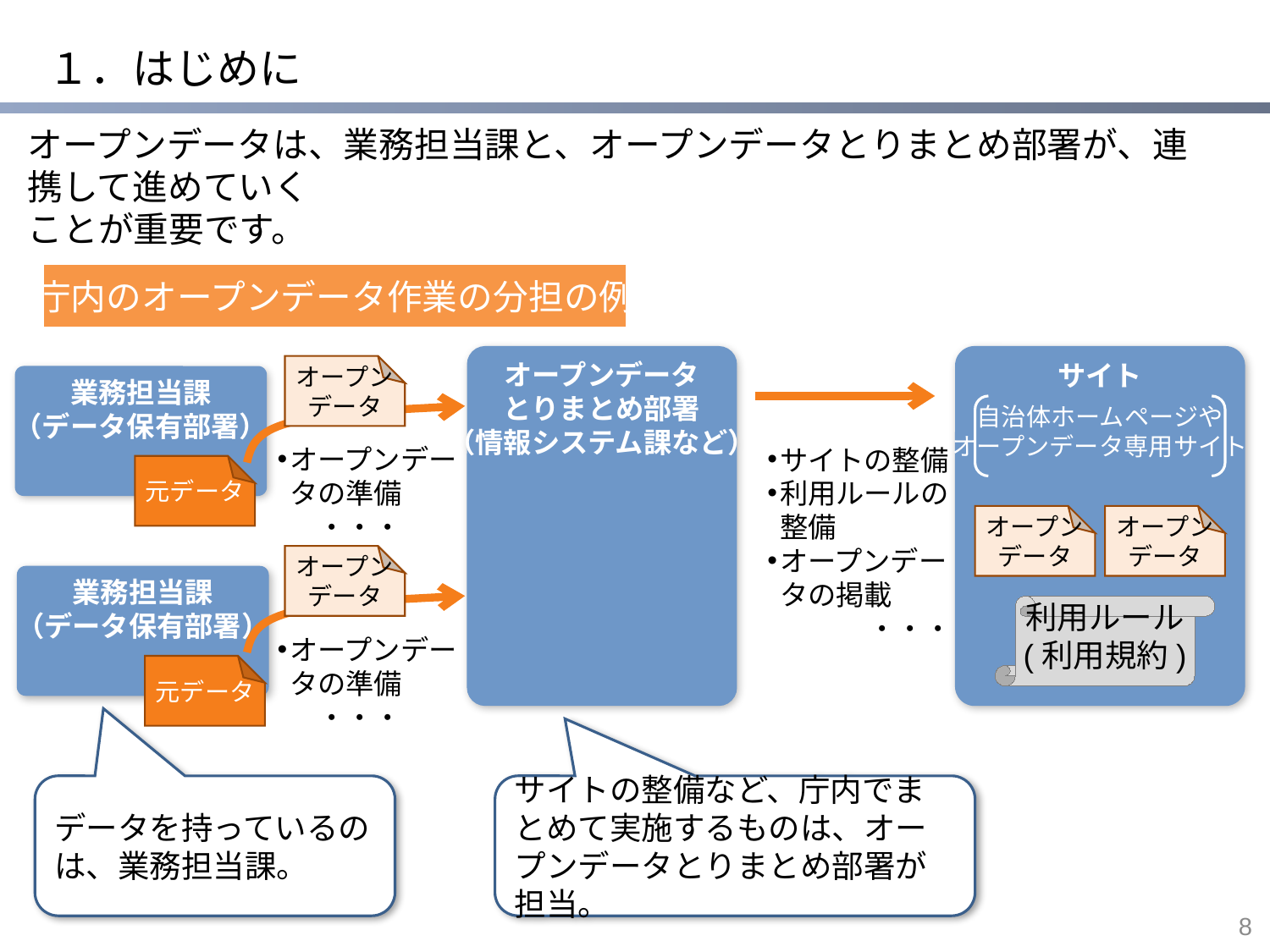

# １．はじめに
オープンデータは、業務担当課と、オープンデータとりまとめ部署が、連携して進めていく
ことが重要です。

庁内のオープンデータ作業の分担の例
オープンデータ
とりまとめ部署
（情報システム課など）
サイト

オープン
データ
業務担当課
（データ保有部署）
自治体ホームページや
オープンデータ専用サイト

オープンデータの準備　　　・・・
サイトの整備
利用ルールの整備
オープンデータの掲載
・・・

元データ

オープン
データ

オープン
データ

オープン
データ
業務担当課
（データ保有部署）

利用ルール
(利用規約)
オープンデータの準備　　　・・・

元データ
データを持っているのは、業務担当課。
サイトの整備など、庁内でまとめて実施するものは、オープンデータとりまとめ部署が担当。
8